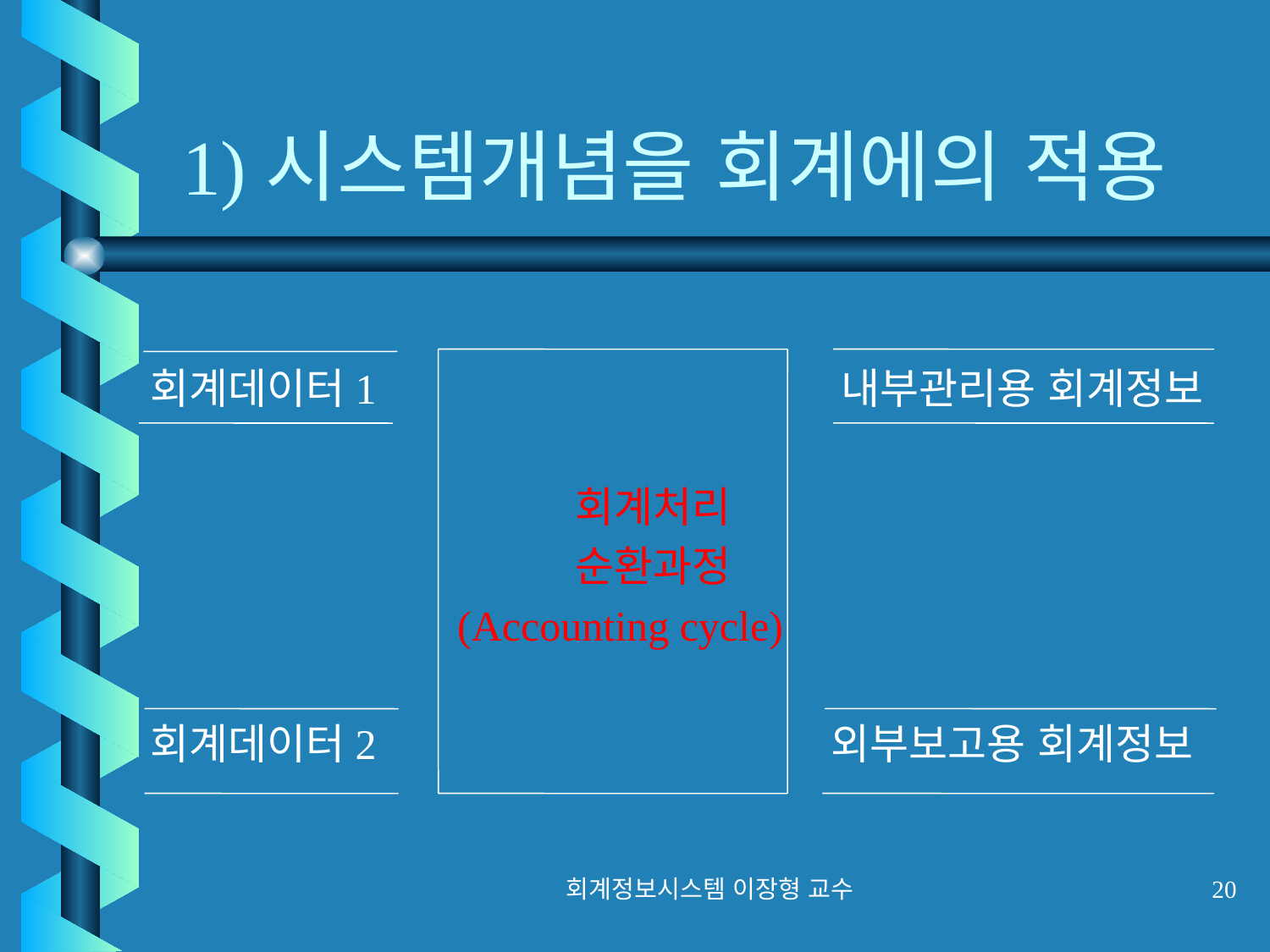

# 1)시스템개념을 회계에의 적용

회계데이터1                                           내부관리용 회계정보

                                   회계처리
                                   순환과정
                             (Accounting cycle)

회계데이터2                                          외부보고용 회계정보

회계정보시스템 이장형 교수
20